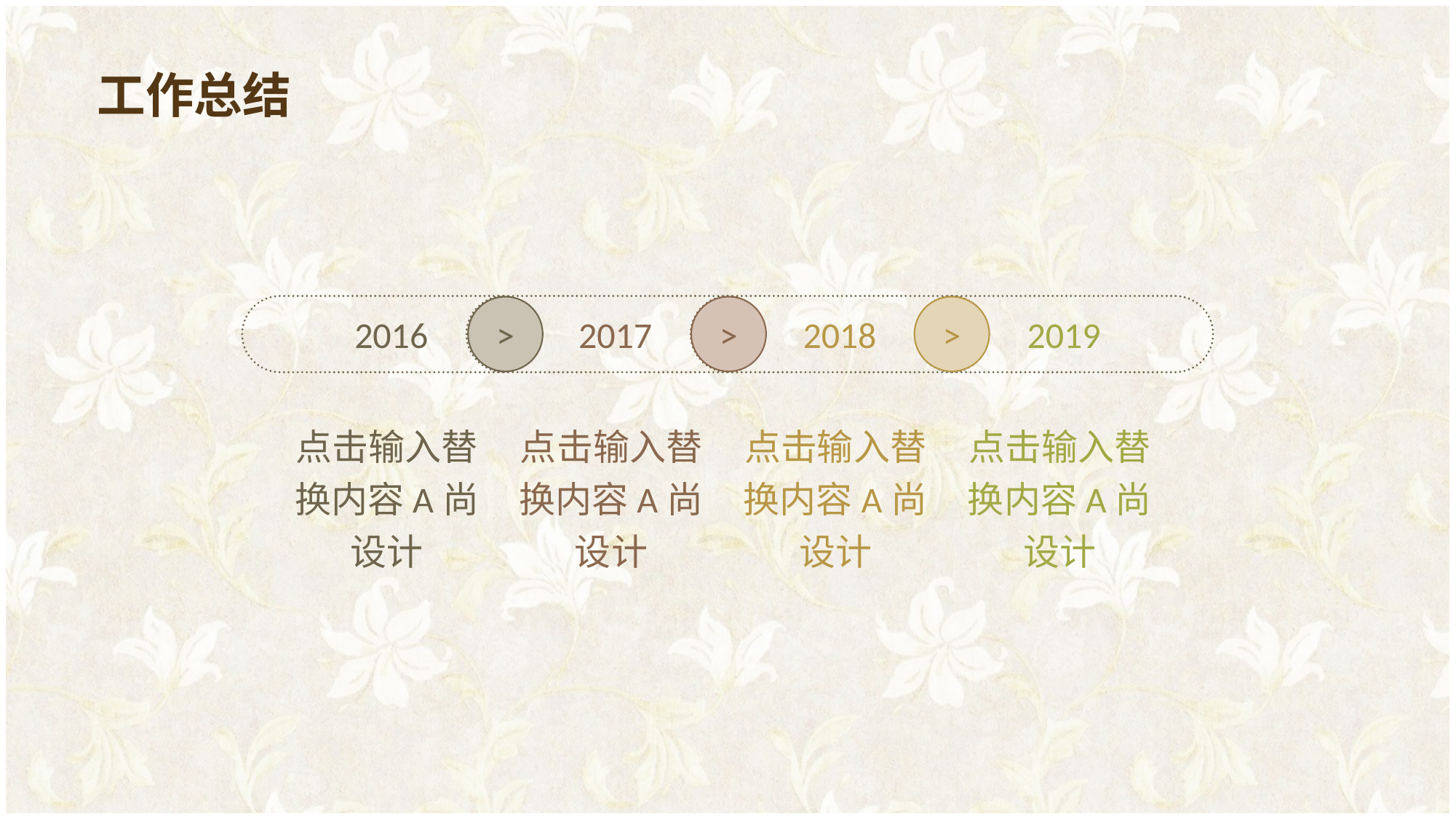

工作总结

>
>
>
2016
2017
2018
2019
点击输入替换内容A尚设计
点击输入替换内容A尚设计
点击输入替换内容A尚设计
点击输入替换内容A尚设计